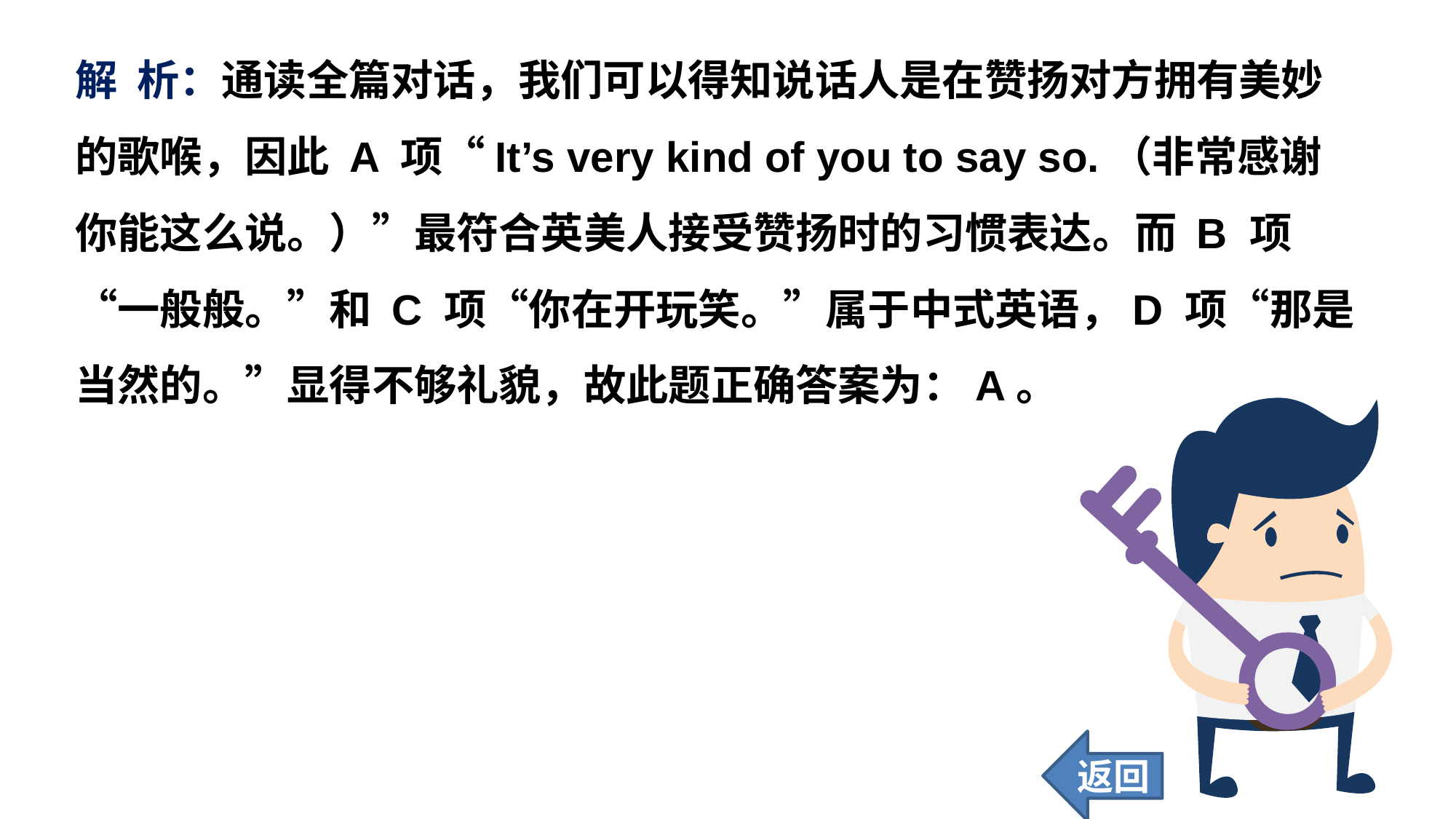

解  析：通读全篇对话，我们可以得知说话人是在赞扬对方拥有美妙的歌喉，因此 A 项“It’s very kind of you to say so.（非常感谢你能这么说。）”最符合英美人接受赞扬时的习惯表达。而 B 项“一般般。”和 C 项“你在开玩笑。”属于中式英语，D 项“那是当然的。”显得不够礼貌，故此题正确答案为：A。

返回
53